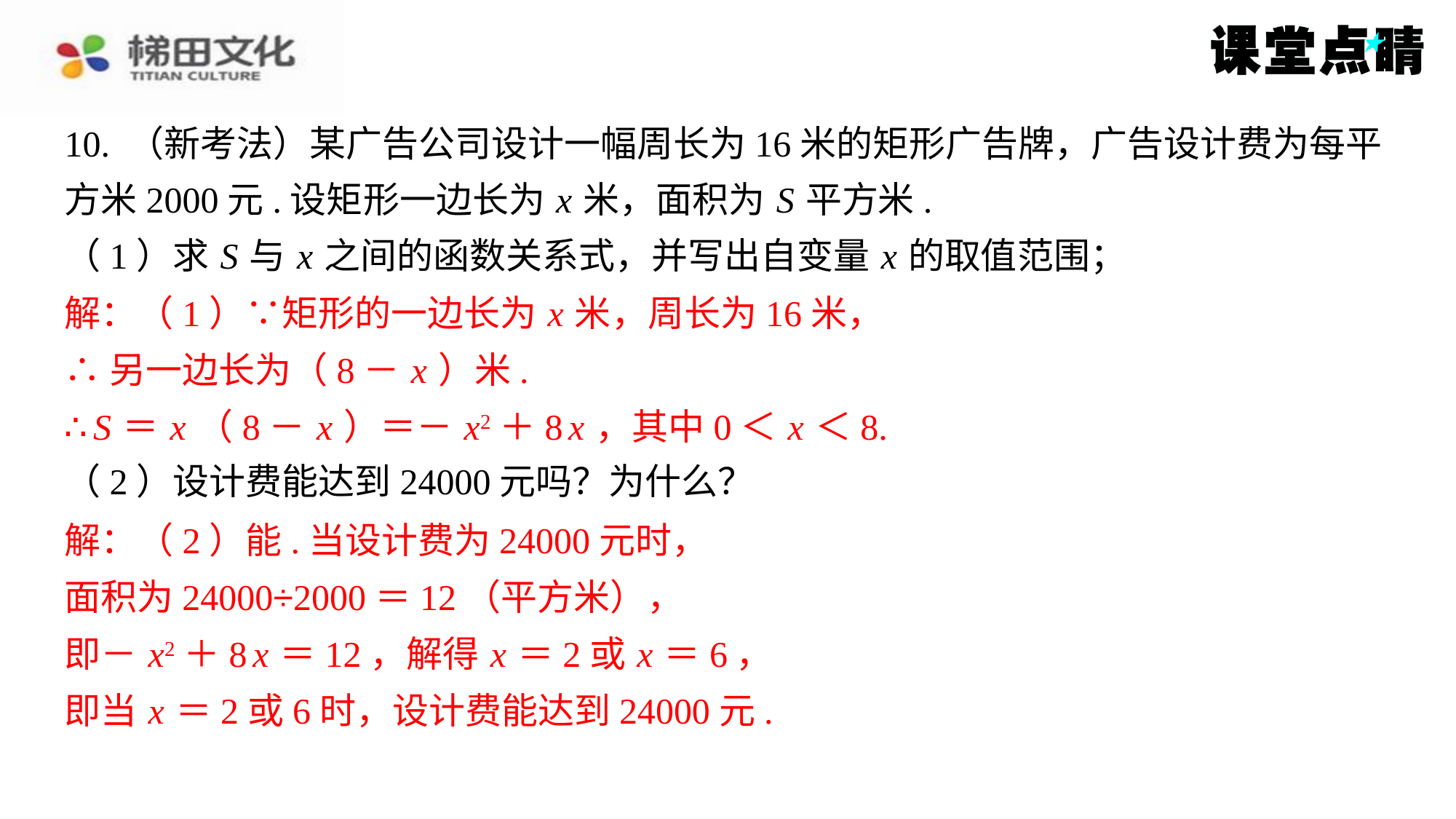

10. （新考法）某广告公司设计一幅周长为16米的矩形广告牌，广告设计费为每平
方米2000元.设矩形一边长为 x 米，面积为 S 平方米.
（1）求 S 与 x 之间的函数关系式，并写出自变量 x 的取值范围；
解：（1）∵矩形的一边长为 x 米，周长为16米，
∴另一边长为（8－ x ）米.
∴ S ＝ x （8－ x ）＝－ x2＋8 x ，其中0＜ x ＜8.
（2）设计费能达到24000元吗？为什么？
解：（2）能.当设计费为24000元时，
面积为24000÷2000＝12（平方米），
即－ x2＋8 x ＝12，解得 x ＝2或 x ＝6，
即当 x ＝2或6时，设计费能达到24000元.
解：（1）∵矩形的一边长为 x 米，周长为16米，
∴另一边长为（8－ x ）米.
∴ S ＝ x （8－ x ）＝－ x2＋8 x ，其中0＜ x ＜8.
解：（2）能.当设计费为24000元时，
面积为24000÷2000＝12（平方米），
即－ x2＋8 x ＝12，解得 x ＝2或 x ＝6，
即当 x ＝2或6时，设计费能达到24000元.